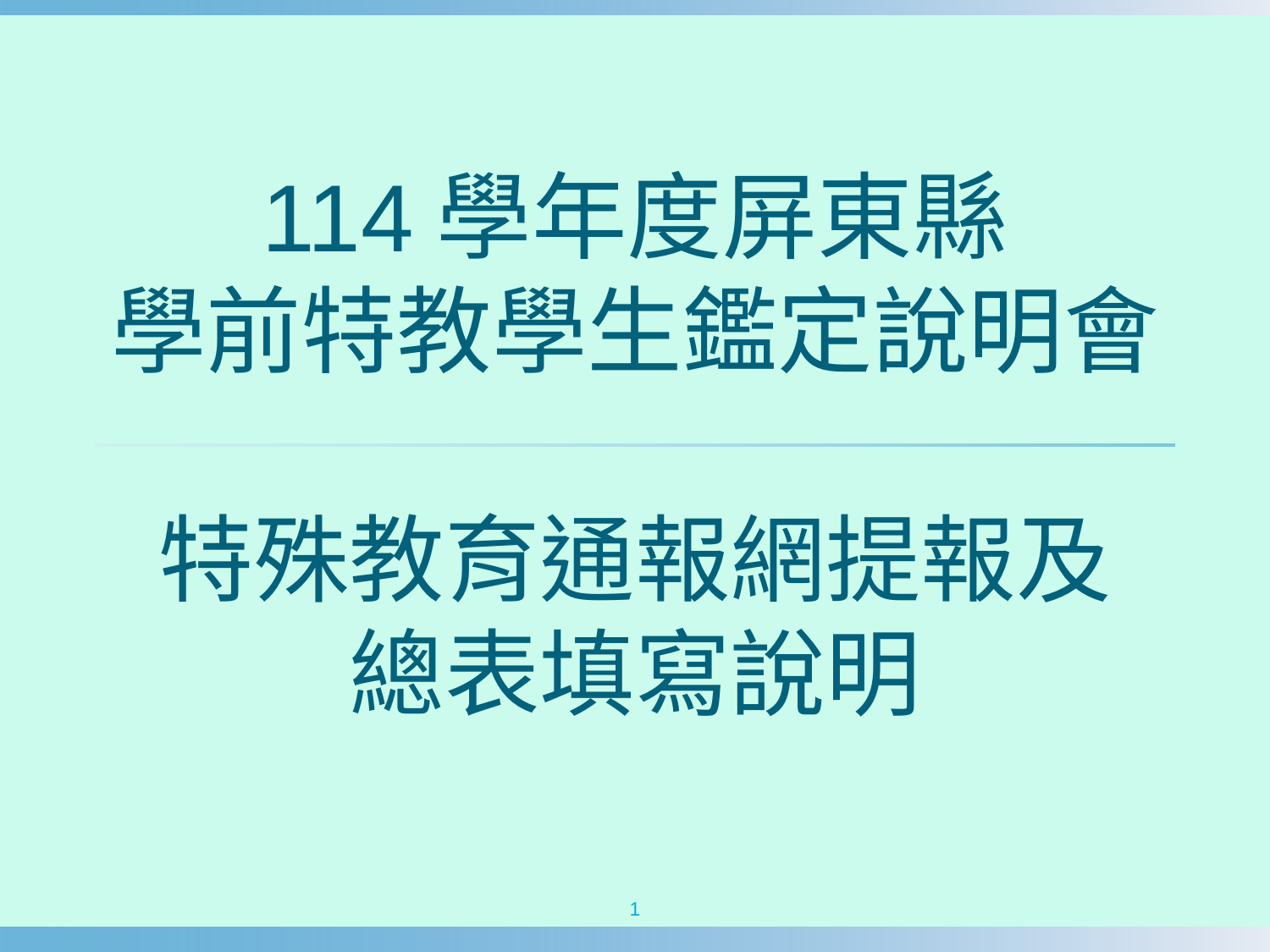

# 114學年度屏東縣 學前特教學生鑑定說明會 特殊教育通報網提報及 總表填寫說明

1